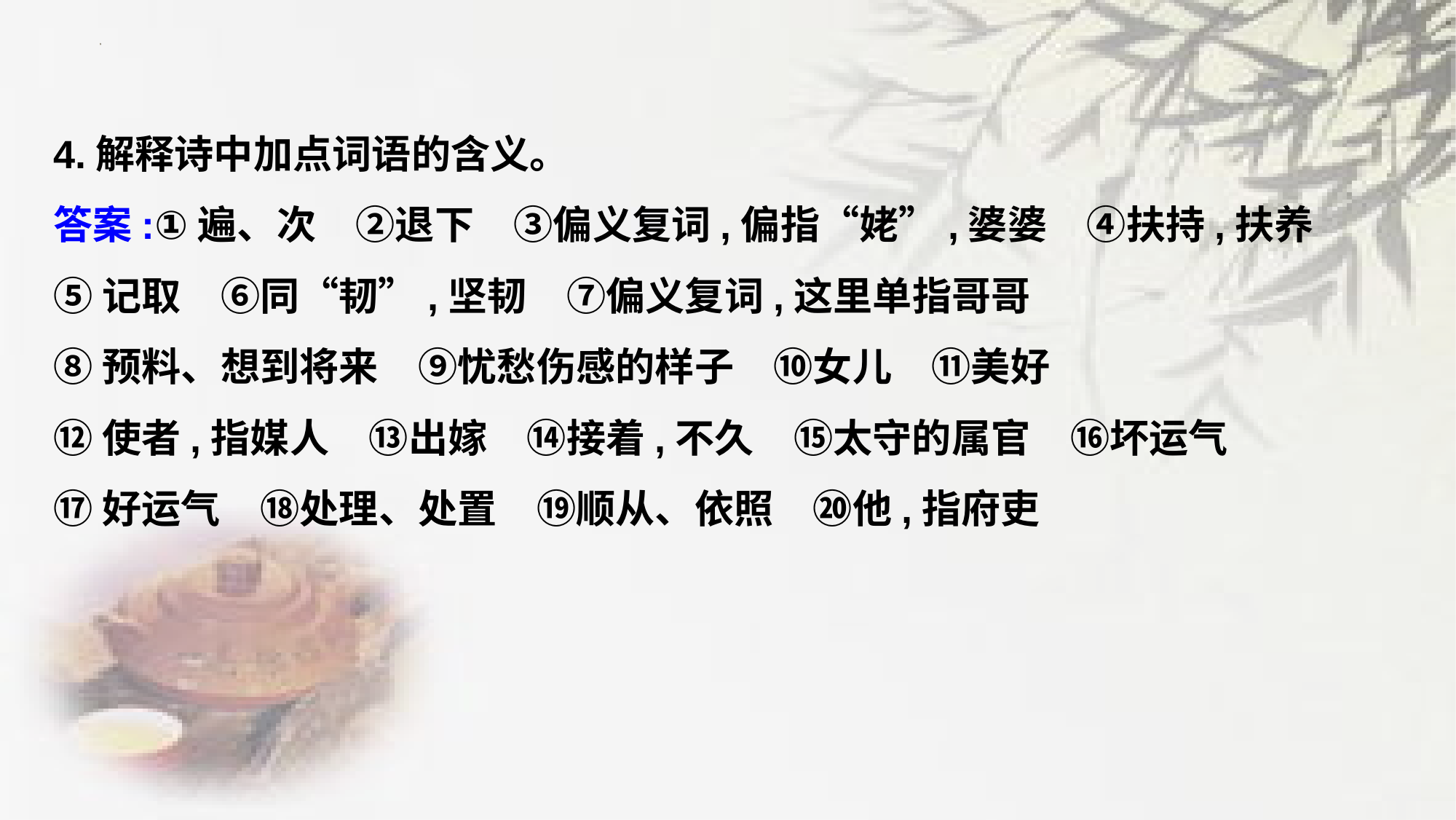

4.解释诗中加点词语的含义。
答案:①遍、次　②退下　③偏义复词,偏指“姥”,婆婆　④扶持,扶养
⑤记取　⑥同“韧”,坚韧　⑦偏义复词,这里单指哥哥
⑧预料、想到将来　⑨忧愁伤感的样子　⑩女儿　⑪美好
⑫使者,指媒人　⑬出嫁　⑭接着,不久　⑮太守的属官　⑯坏运气
⑰好运气　⑱处理、处置　⑲顺从、依照　⑳他,指府吏